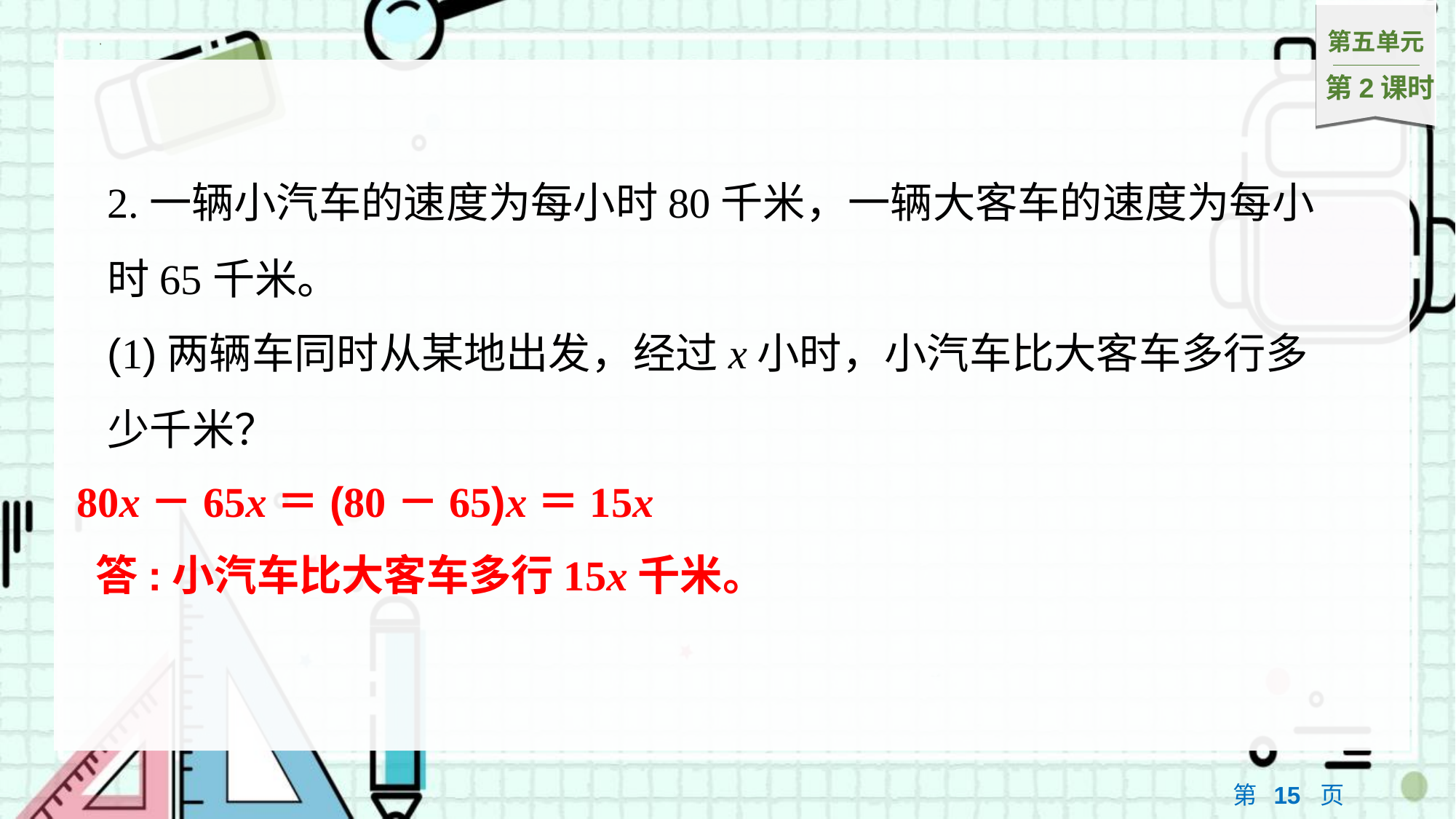

2.一辆小汽车的速度为每小时80千米，一辆大客车的速度为每小时65千米。
(1)两辆车同时从某地出发，经过x小时，小汽车比大客车多行多少千米？
80x－65x＝(80－65)x＝15x
答:小汽车比大客车多行15x千米。